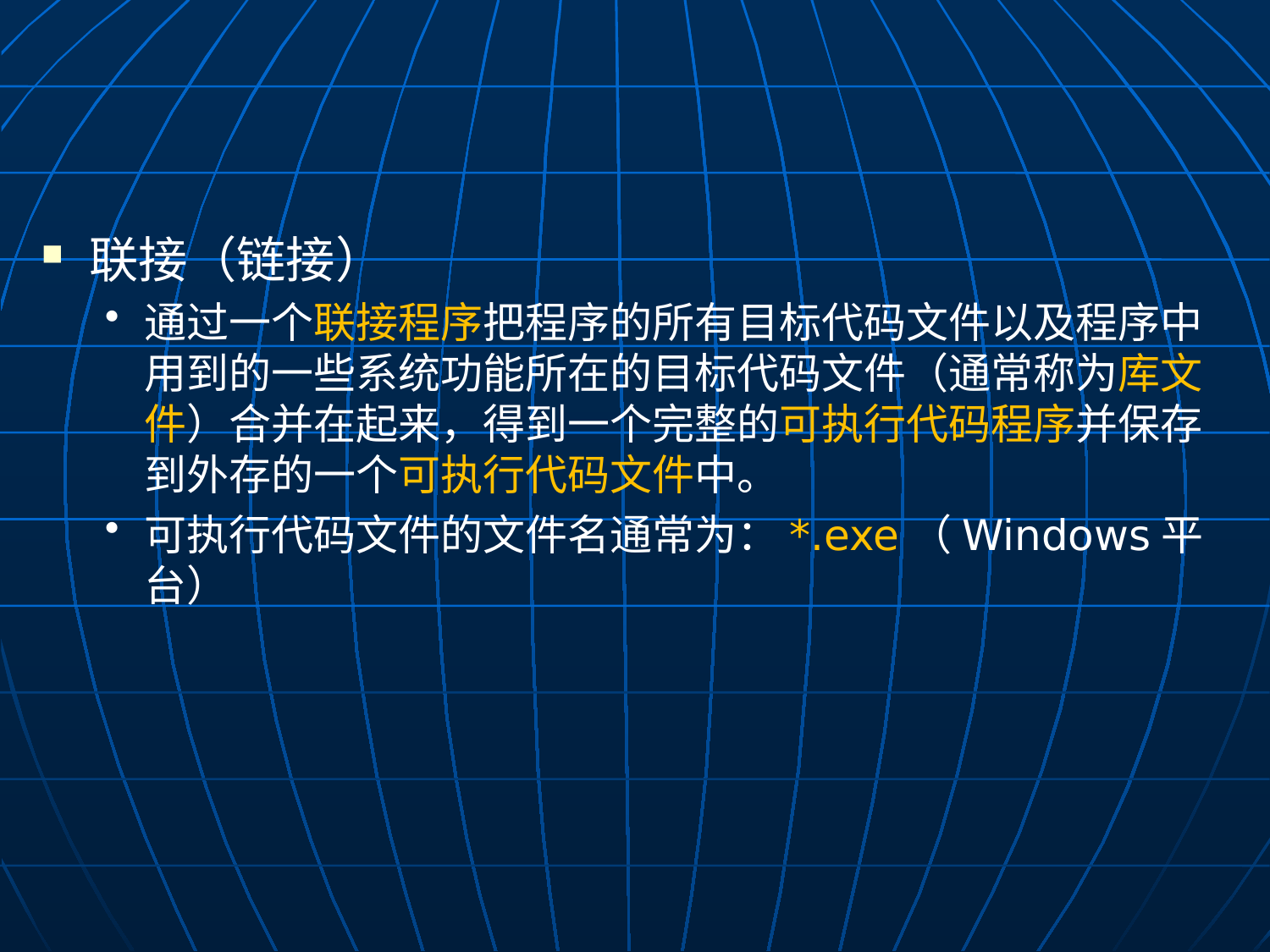

#
联接（链接）
通过一个联接程序把程序的所有目标代码文件以及程序中用到的一些系统功能所在的目标代码文件（通常称为库文件）合并在起来，得到一个完整的可执行代码程序并保存到外存的一个可执行代码文件中。
可执行代码文件的文件名通常为：*.exe（Windows平台）